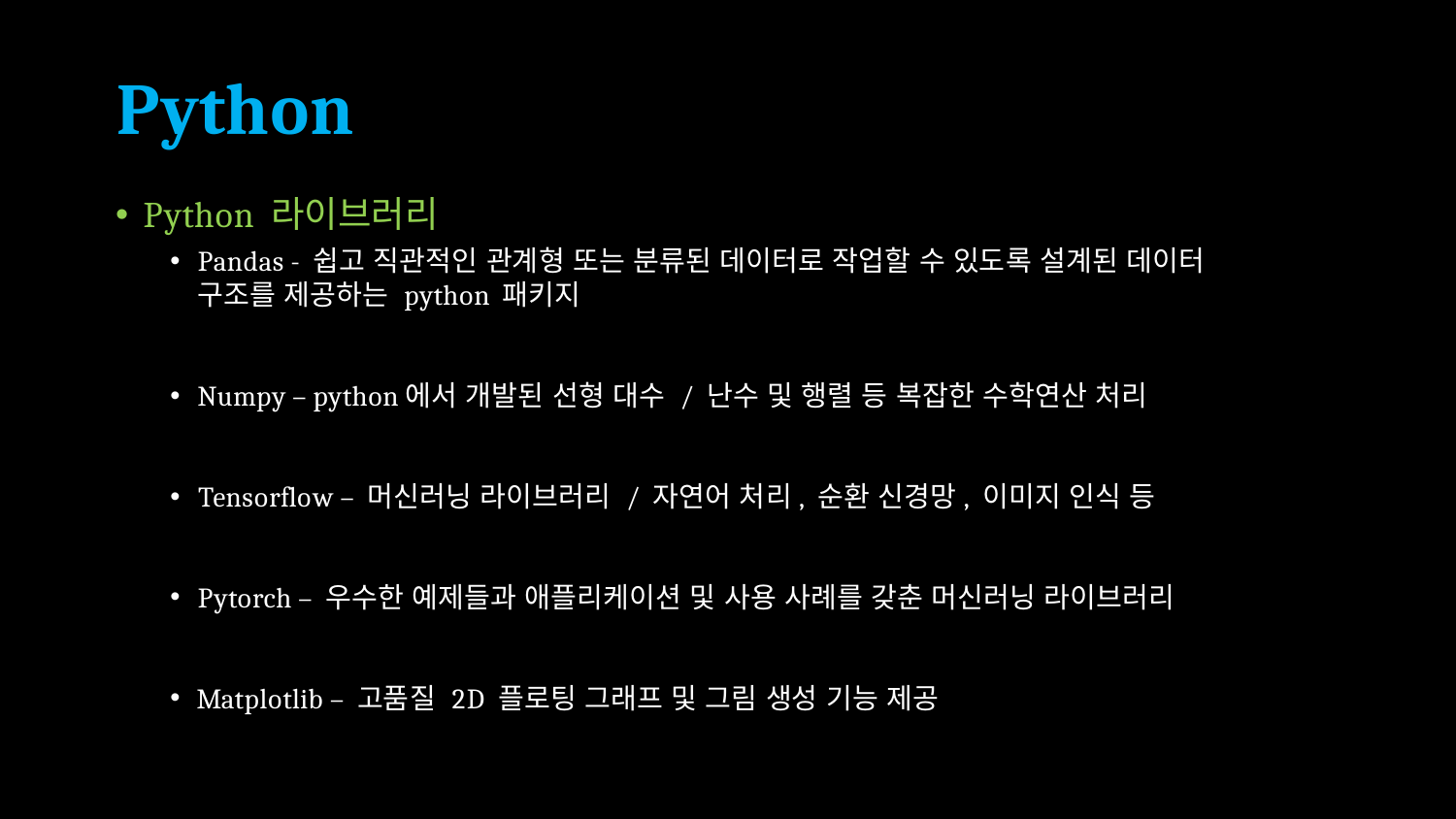

# Python
Python 라이브러리
Pandas - 쉽고 직관적인 관계형 또는 분류된 데이터로 작업할 수 있도록 설계된 데이터 구조를 제공하는 python 패키지

Numpy – python에서 개발된 선형 대수 / 난수 및 행렬 등 복잡한 수학연산 처리

Tensorflow – 머신러닝 라이브러리 / 자연어 처리, 순환 신경망, 이미지 인식 등

Pytorch – 우수한 예제들과 애플리케이션 및 사용 사례를 갖춘 머신러닝 라이브러리

Matplotlib – 고품질 2D 플로팅 그래프 및 그림 생성 기능 제공